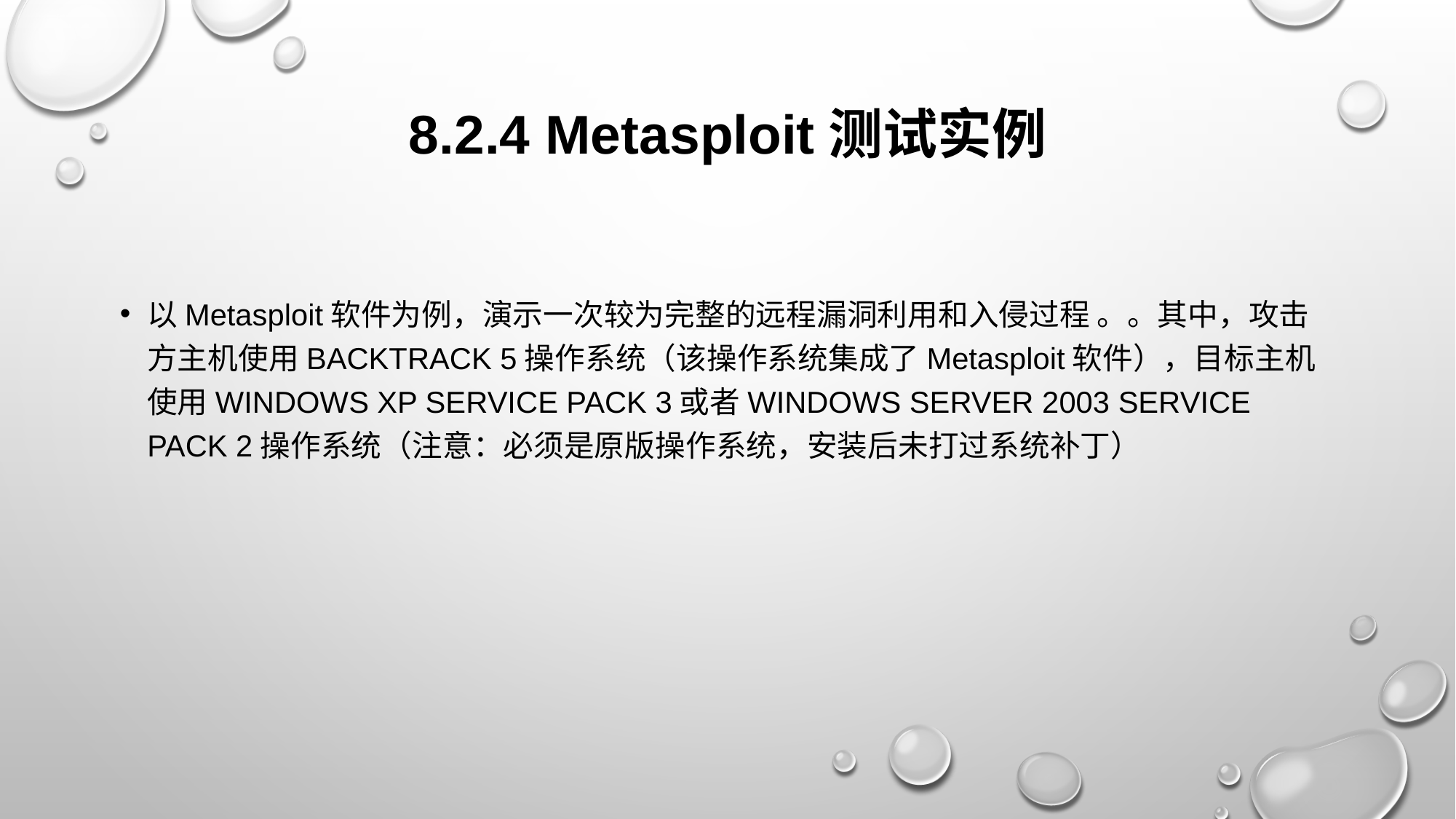

# 8.2.4 Metasploit测试实例
以Metasploit软件为例，演示一次较为完整的远程漏洞利用和入侵过程 。。其中，攻击方主机使用Backtrack 5操作系统（该操作系统集成了Metasploit软件），目标主机使用Windows XP Service Pack 3或者Windows Server 2003 Service Pack 2操作系统（注意：必须是原版操作系统，安装后未打过系统补丁）